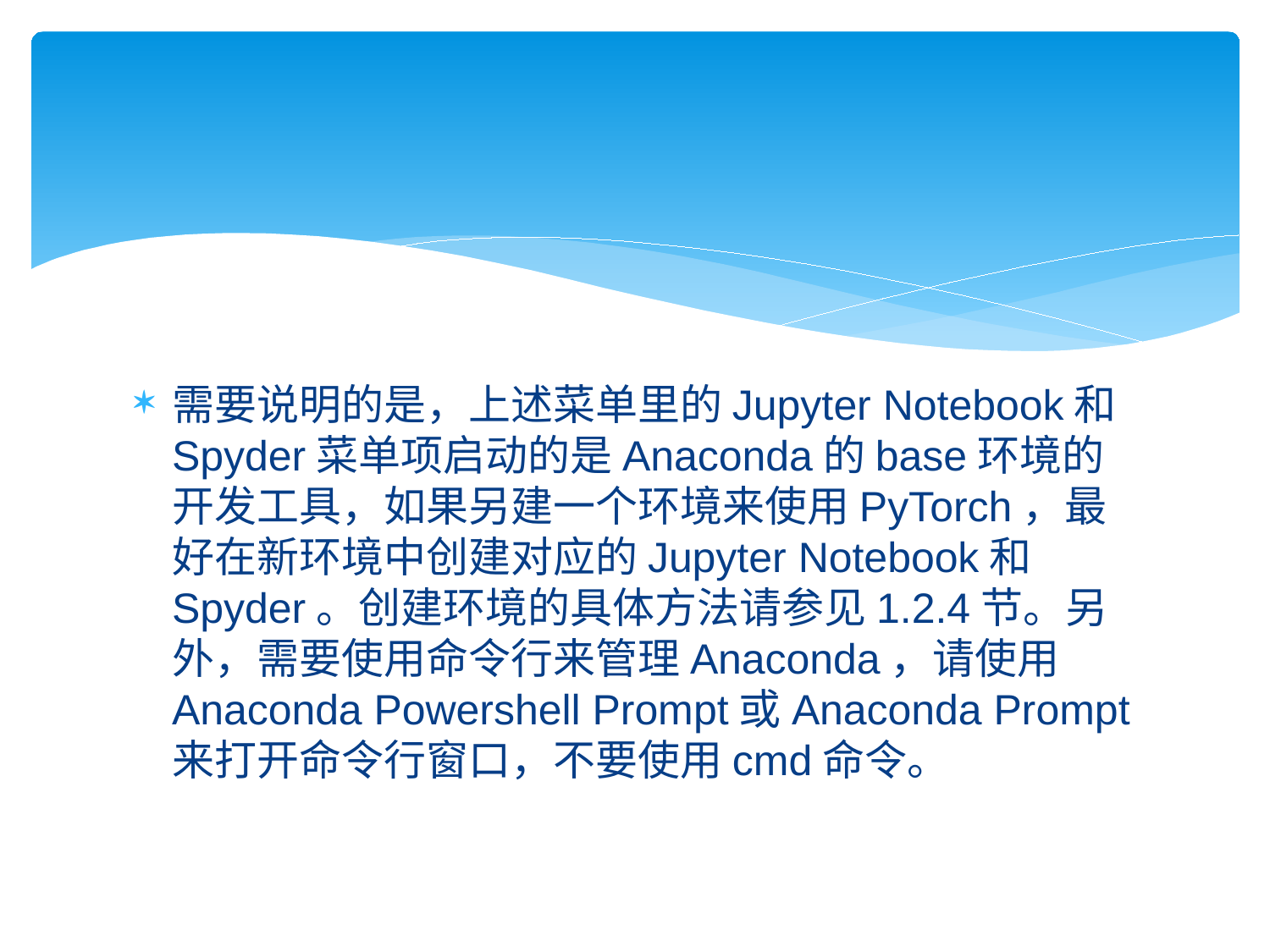

#
需要说明的是，上述菜单里的Jupyter Notebook和Spyder菜单项启动的是Anaconda的base环境的开发工具，如果另建一个环境来使用PyTorch，最好在新环境中创建对应的Jupyter Notebook和Spyder。创建环境的具体方法请参见1.2.4节。另外，需要使用命令行来管理Anaconda，请使用Anaconda Powershell Prompt或Anaconda Prompt来打开命令行窗口，不要使用cmd命令。